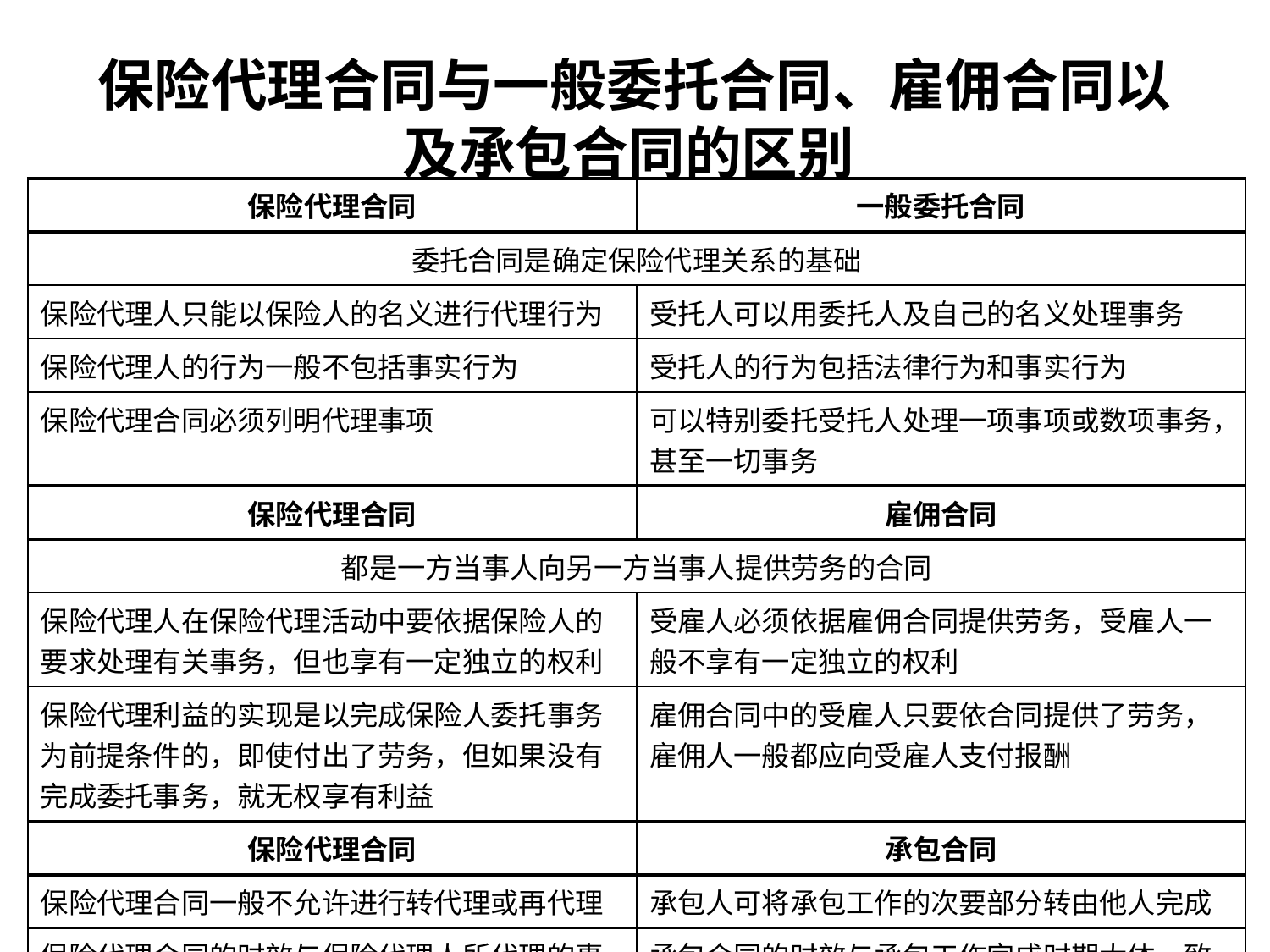

# 保险代理合同与一般委托合同、雇佣合同以及承包合同的区别
| 保险代理合同 | 一般委托合同 |
| --- | --- |
| 委托合同是确定保险代理关系的基础 |  |
| 保险代理人只能以保险人的名义进行代理行为 | 受托人可以用委托人及自己的名义处理事务 |
| 保险代理人的行为一般不包括事实行为 | 受托人的行为包括法律行为和事实行为 |
| 保险代理合同必须列明代理事项 | 可以特别委托受托人处理一项事项或数项事务，甚至一切事务 |
| 保险代理合同 | 雇佣合同 |
| 都是一方当事人向另一方当事人提供劳务的合同 |  |
| 保险代理人在保险代理活动中要依据保险人的要求处理有关事务，但也享有一定独立的权利 | 受雇人必须依据雇佣合同提供劳务，受雇人一般不享有一定独立的权利 |
| 保险代理利益的实现是以完成保险人委托事务为前提条件的，即使付出了劳务，但如果没有完成委托事务，就无权享有利益 | 雇佣合同中的受雇人只要依合同提供了劳务，雇佣人一般都应向受雇人支付报酬 |
| 保险代理合同 | 承包合同 |
| 保险代理合同一般不允许进行转代理或再代理 | 承包人可将承包工作的次要部分转由他人完成 |
| 保险代理合同的时效与保险代理人所代理的事务没有必然的时间关系 | 承包合同的时效与承包工作完成时期大体一致 |